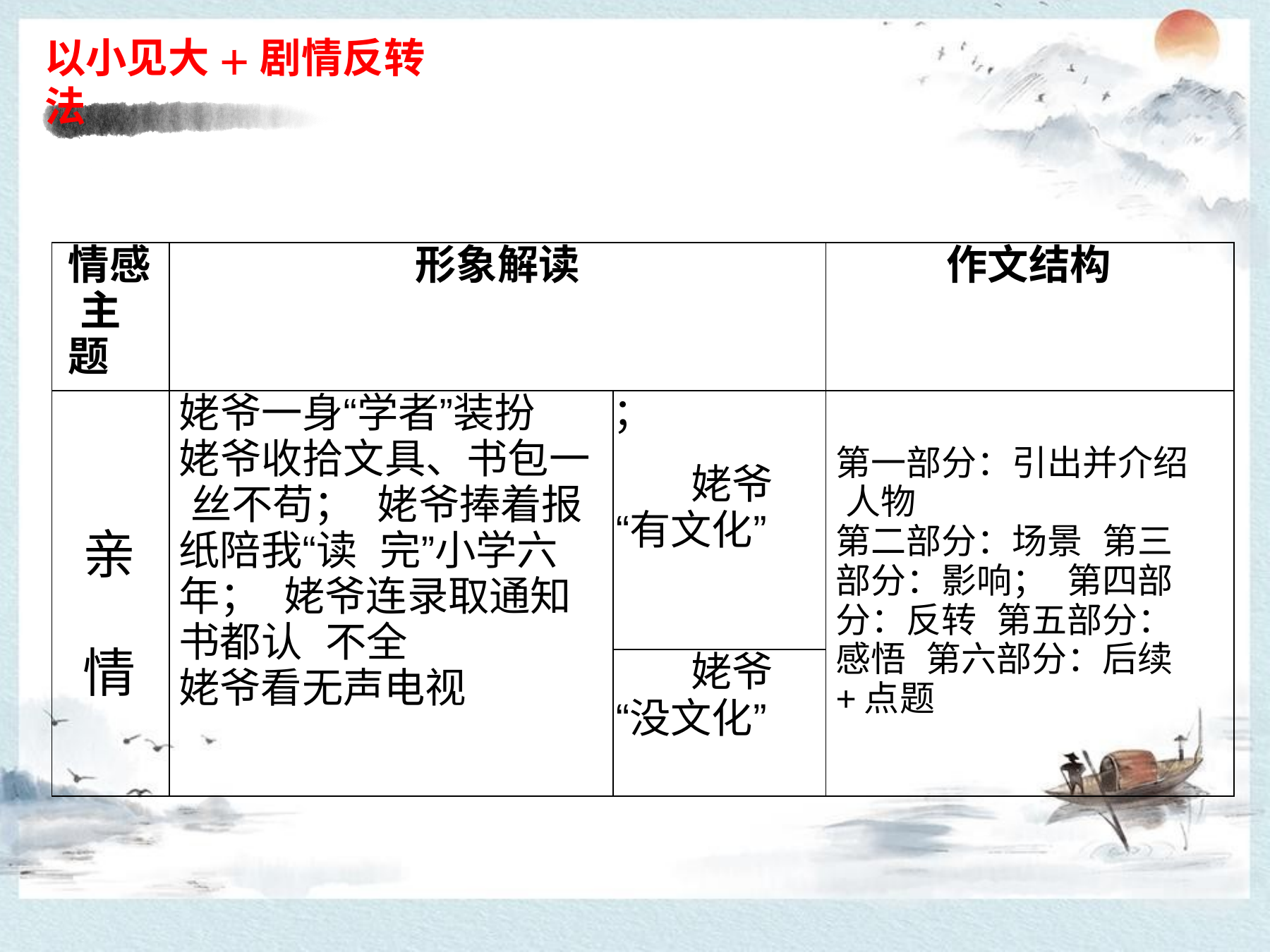

# 以小见大+剧情反转法

| 情感 主题 | 形象解读 |  | 作文结构 |
| --- | --- | --- | --- |
| 亲 情 | 姥爷一身“学者”装扮 姥爷收拾文具、书包一 丝不苟； 姥爷捧着报纸陪我“读 完”小学六年； 姥爷连录取通知书都认 不全 姥爷看无声电视 | ； 姥爷 “有文化” | 第一部分：引出并介绍 人物 第二部分：场景 第三部分：影响； 第四部分：反转 第五部分：感悟 第六部分：后续+点题 |
|  |  | 姥爷 “没文化” |  |